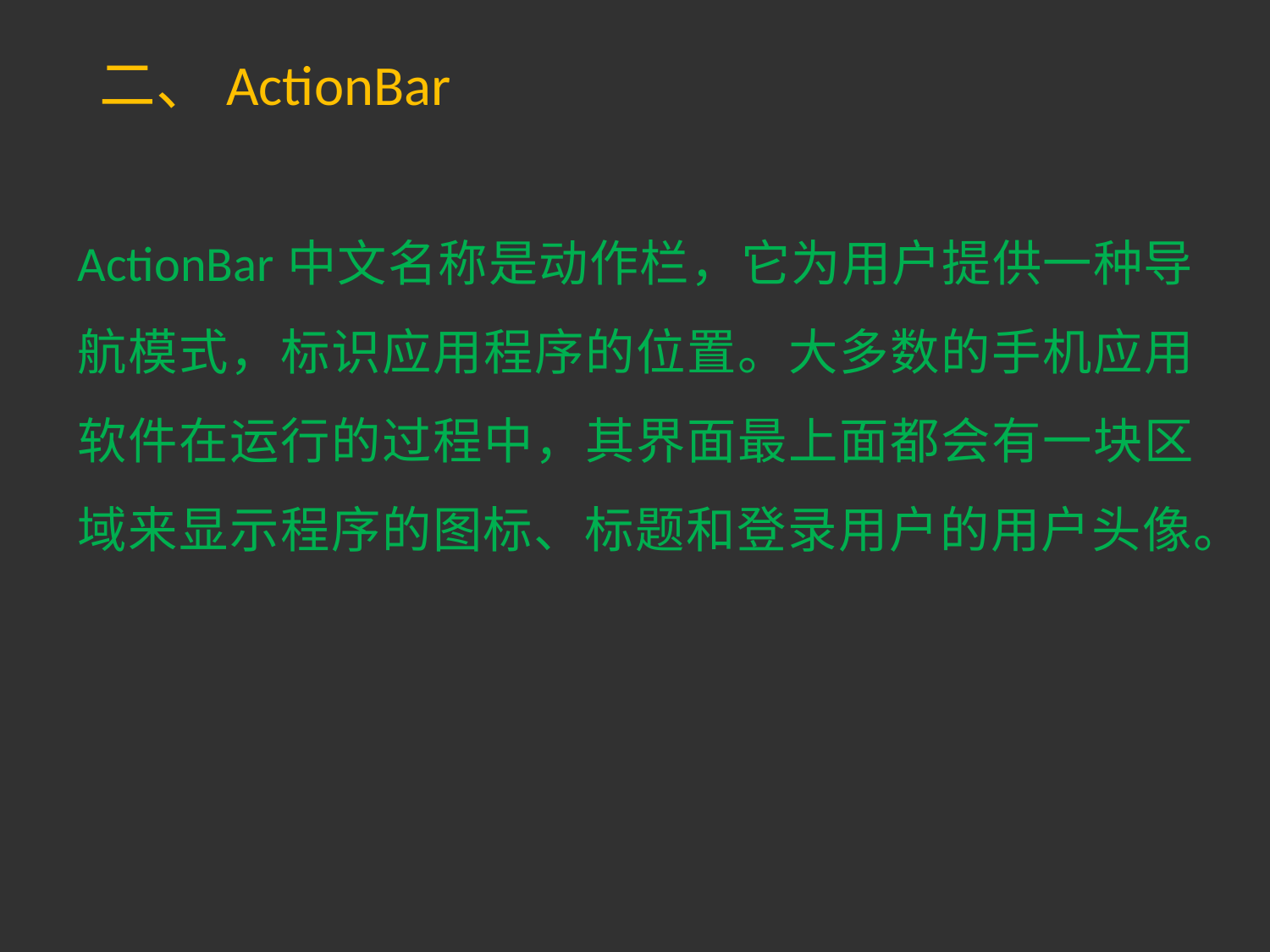

# 二、ActionBar
ActionBar中文名称是动作栏，它为用户提供一种导航模式，标识应用程序的位置。大多数的手机应用软件在运行的过程中，其界面最上面都会有一块区域来显示程序的图标、标题和登录用户的用户头像。